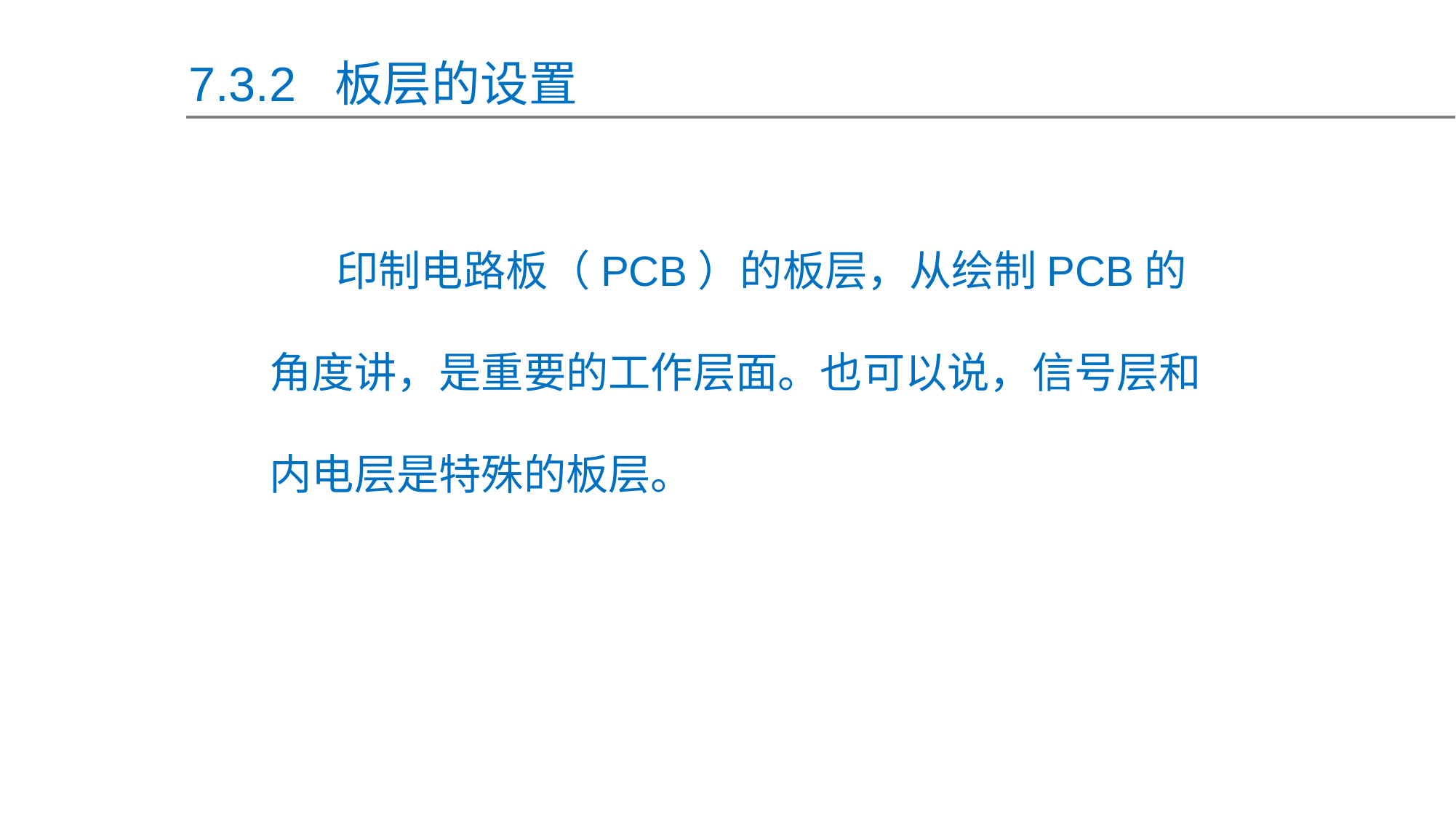

7.3.2  板层的设置
      印制电路板（PCB）的板层，从绘制PCB的角度讲，是重要的工作层面。也可以说，信号层和内电层是特殊的板层。